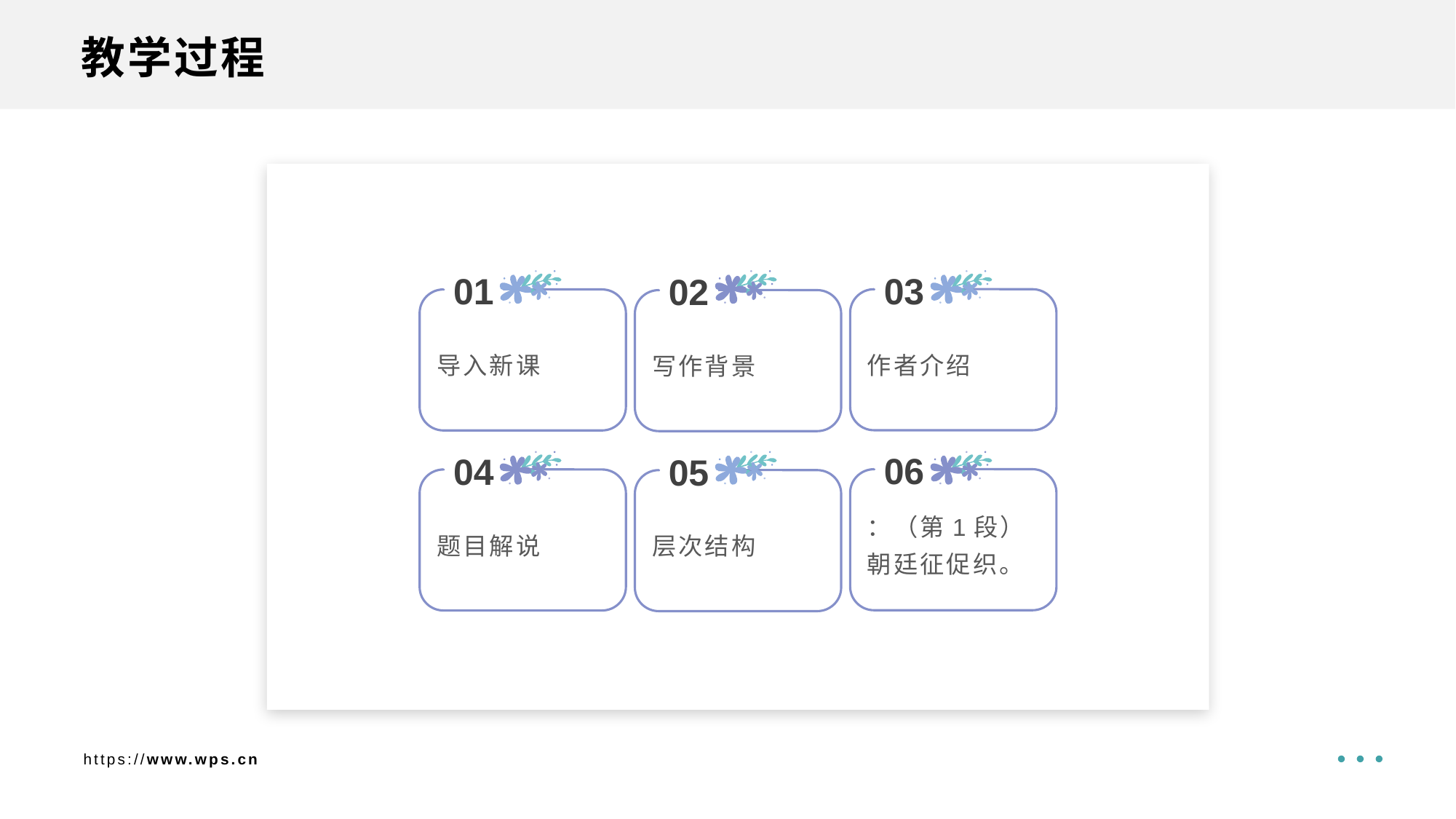

教学过程

03
01
02

作者介绍
导入新课
写作背景
06
04
05

题目解说
层次结构
：（第1段）朝廷征促织。
https://www.wps.cn